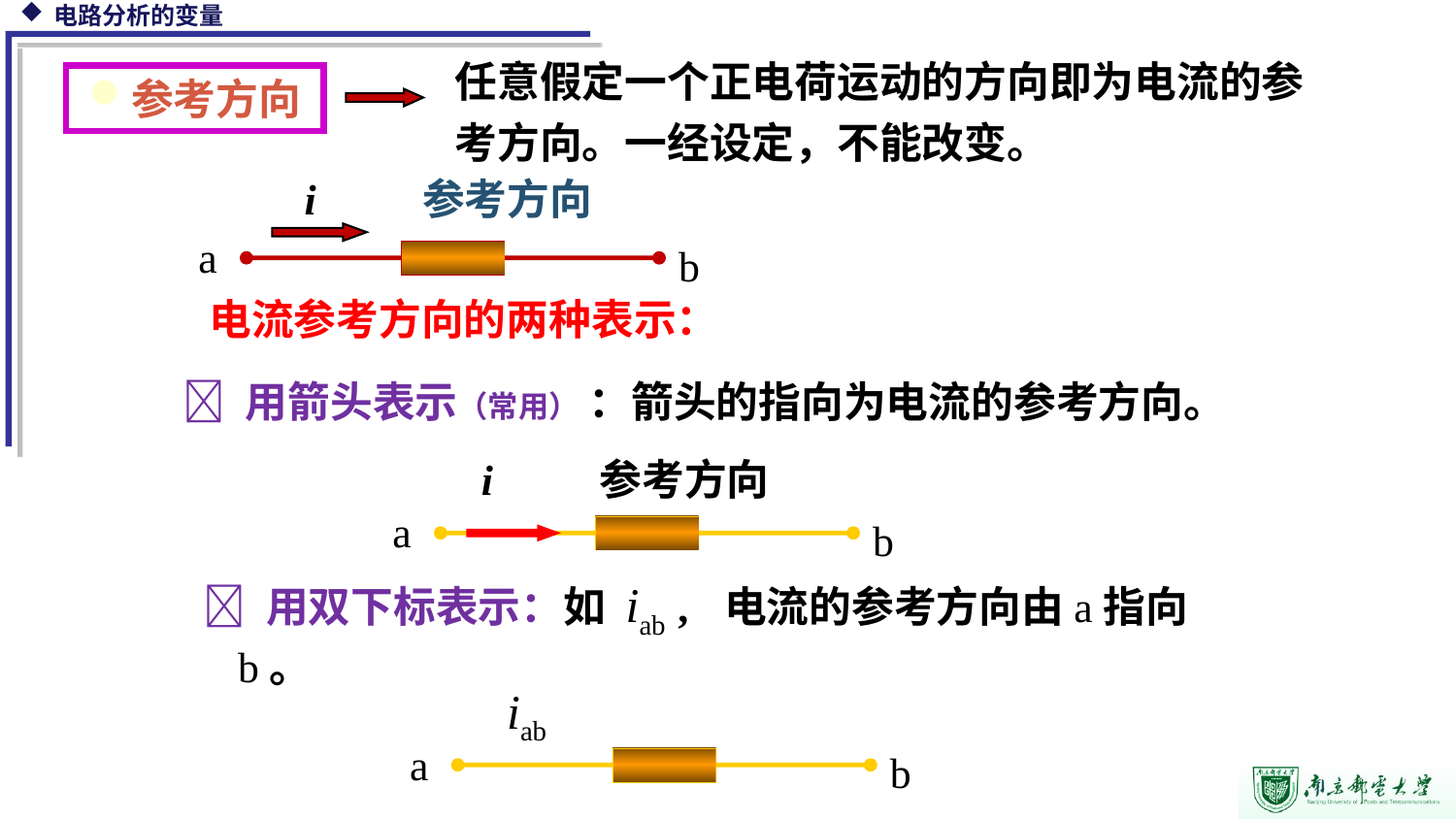

任意假定一个正电荷运动的方向即为电流的参考方向。一经设定，不能改变。
参考方向

i         参考方向
a

b

电流参考方向的两种表示：
• 用箭头表示（常用） ：箭头的指向为电流的参考方向。
i         参考方向
a
b

• 用双下标表示：如 iab , 电流的参考方向由a指向b。
iab
a
b

6